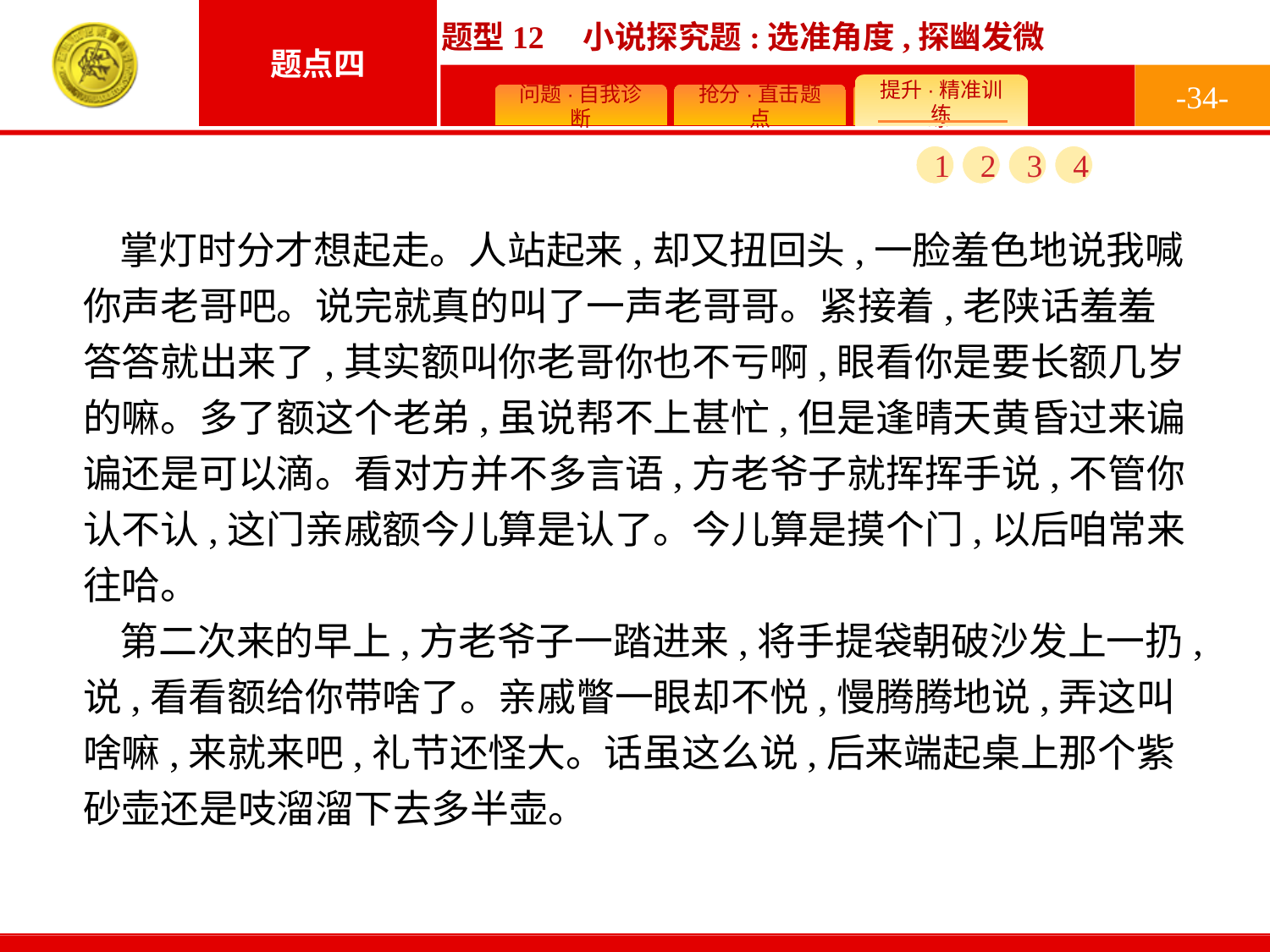

-34-
1
2
3
4
掌灯时分才想起走。人站起来,却又扭回头,一脸羞色地说我喊你声老哥吧。说完就真的叫了一声老哥哥。紧接着,老陕话羞羞答答就出来了,其实额叫你老哥你也不亏啊,眼看你是要长额几岁的嘛。多了额这个老弟,虽说帮不上甚忙,但是逢晴天黄昏过来谝谝还是可以滴。看对方并不多言语,方老爷子就挥挥手说,不管你认不认,这门亲戚额今儿算是认了。今儿算是摸个门,以后咱常来往哈。
第二次来的早上,方老爷子一踏进来,将手提袋朝破沙发上一扔,说,看看额给你带啥了。亲戚瞥一眼却不悦,慢腾腾地说,弄这叫啥嘛,来就来吧,礼节还怪大。话虽这么说,后来端起桌上那个紫砂壶还是吱溜溜下去多半壶。